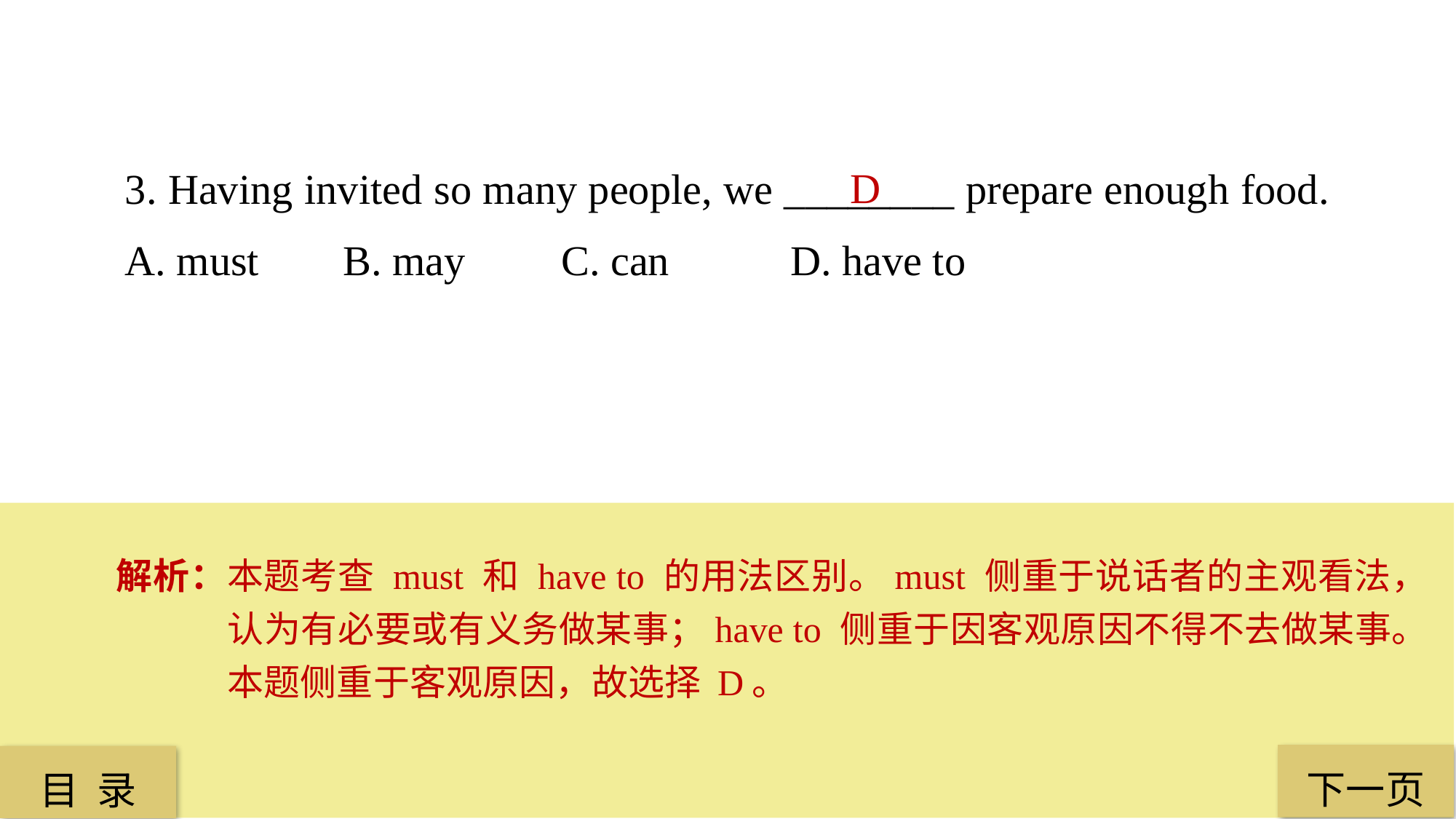

3. Having invited so many people, we ________ prepare enough food.
A. must 	B. may 	C. can		 D. have to
D
解析：本题考查 must 和 have to 的用法区别。must 侧重于说话者的主观看法，认为有必要或有义务做某事；have to 侧重于因客观原因不得不去做某事。本题侧重于客观原因，故选择 D。